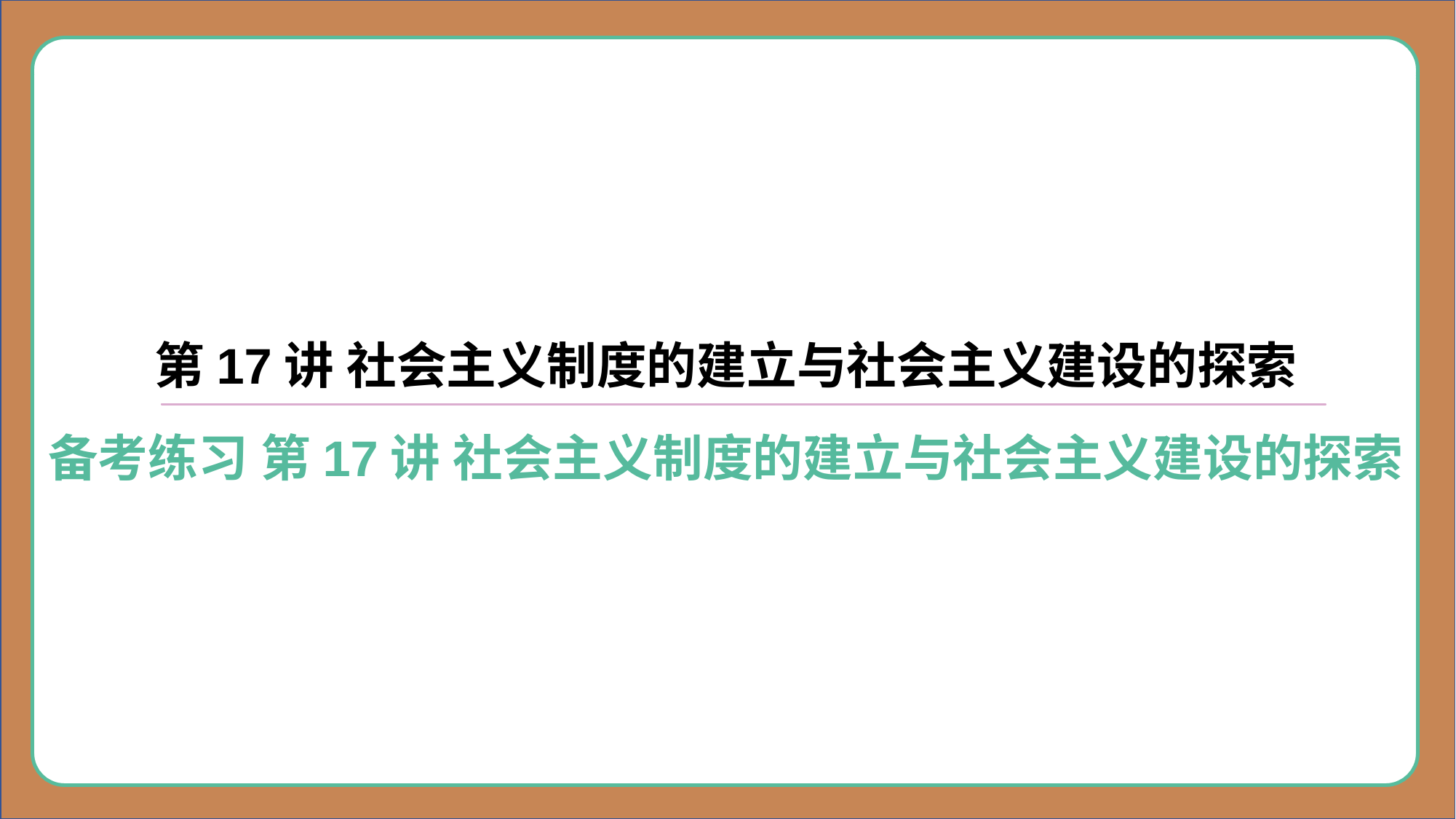

第17讲 社会主义制度的建立与社会主义建设的探索
备考练习 第17讲 社会主义制度的建立与社会主义建设的探索